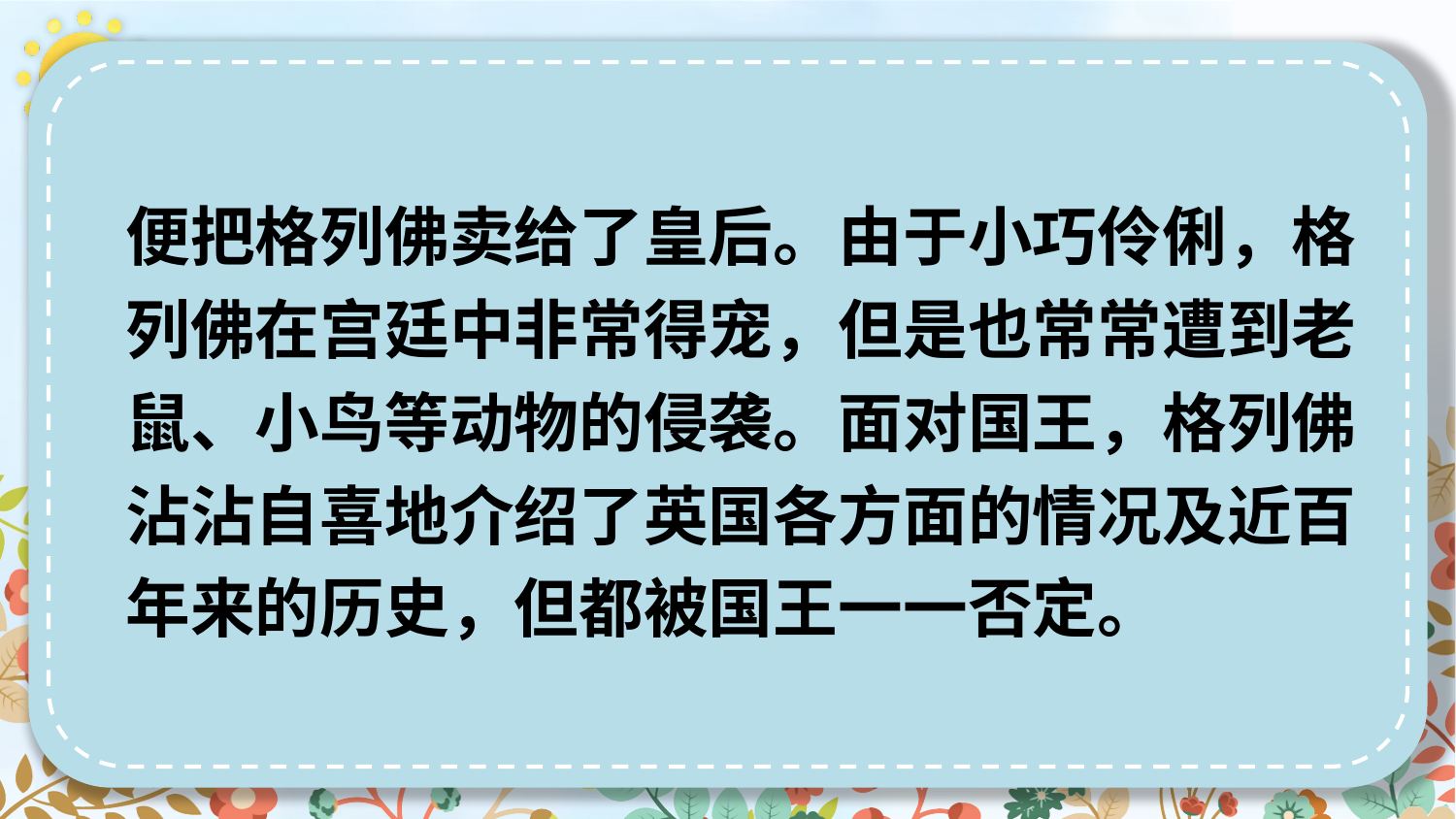

便把格列佛卖给了皇后。由于小巧伶俐，格列佛在宫廷中非常得宠，但是也常常遭到老鼠、小鸟等动物的侵袭。面对国王，格列佛沾沾自喜地介绍了英国各方面的情况及近百年来的历史，但都被国王一一否定。